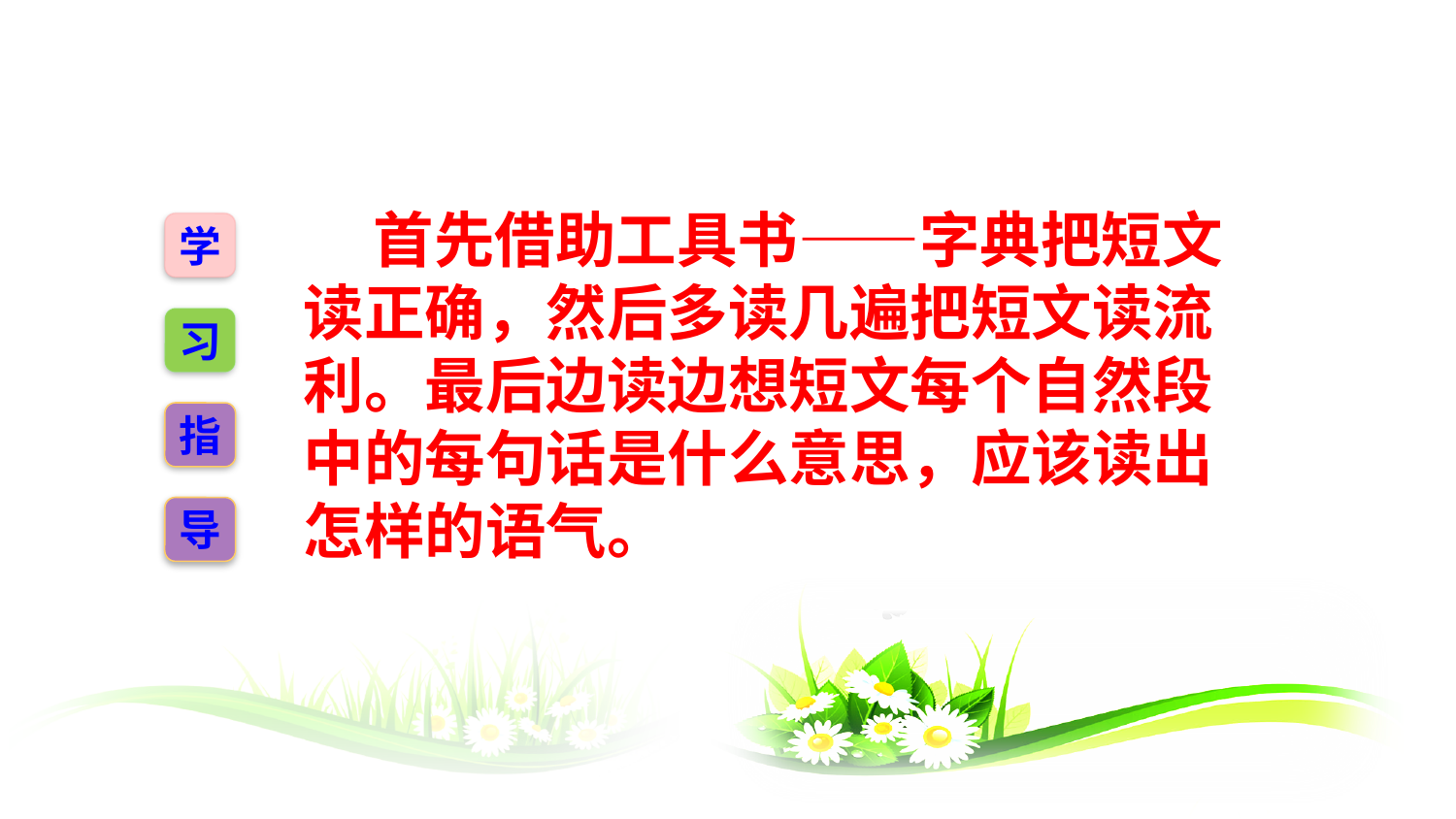

首先借助工具书——字典把短文读正确，然后多读几遍把短文读流利。最后边读边想短文每个自然段中的每句话是什么意思，应该读出怎样的语气。
学
习
指
导